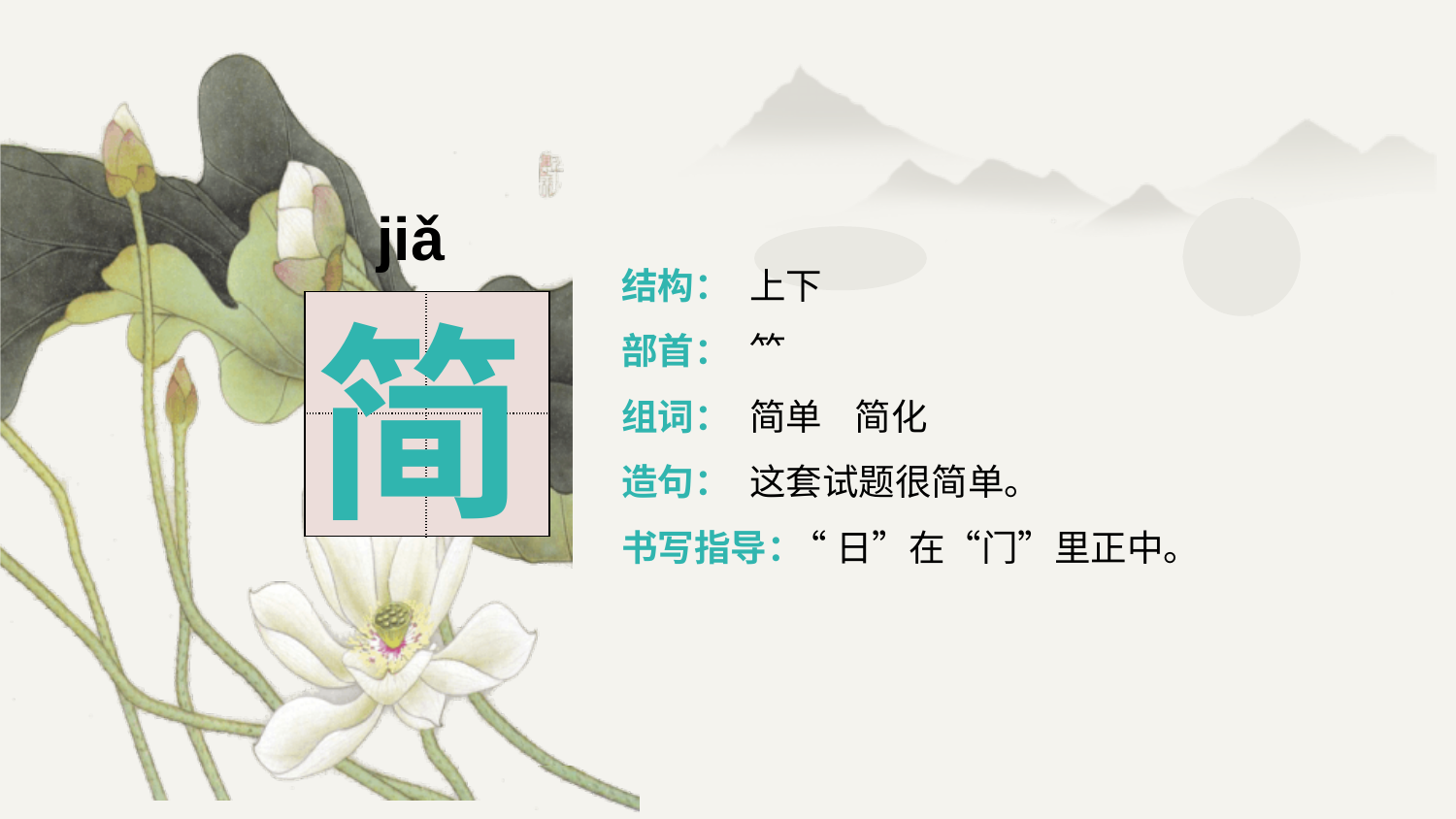

jiǎn
结构：
部首：
组词：
造句：
书写指导：
上下
⺮
简单    简化
这套试题很简单。
     “日”在“门”里正中。
#
简
|  |  |
| --- | --- |
|  |  |